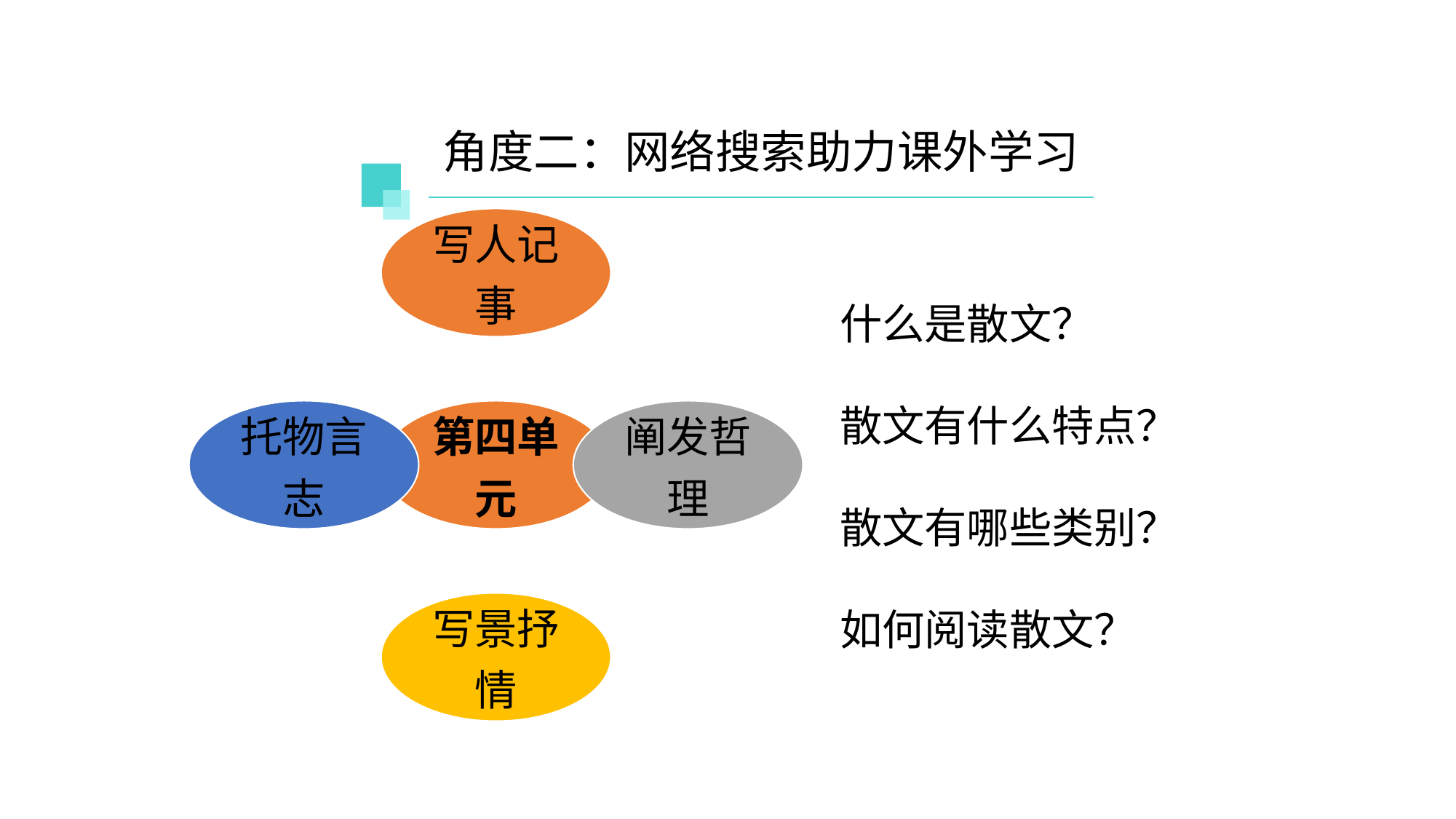

角度二：网络搜索助力课外学习

第四单元
写人记事
阐发哲理
写景抒情
托物言志
什么是散文？
散文有什么特点？
散文有哪些类别？
如何阅读散文？